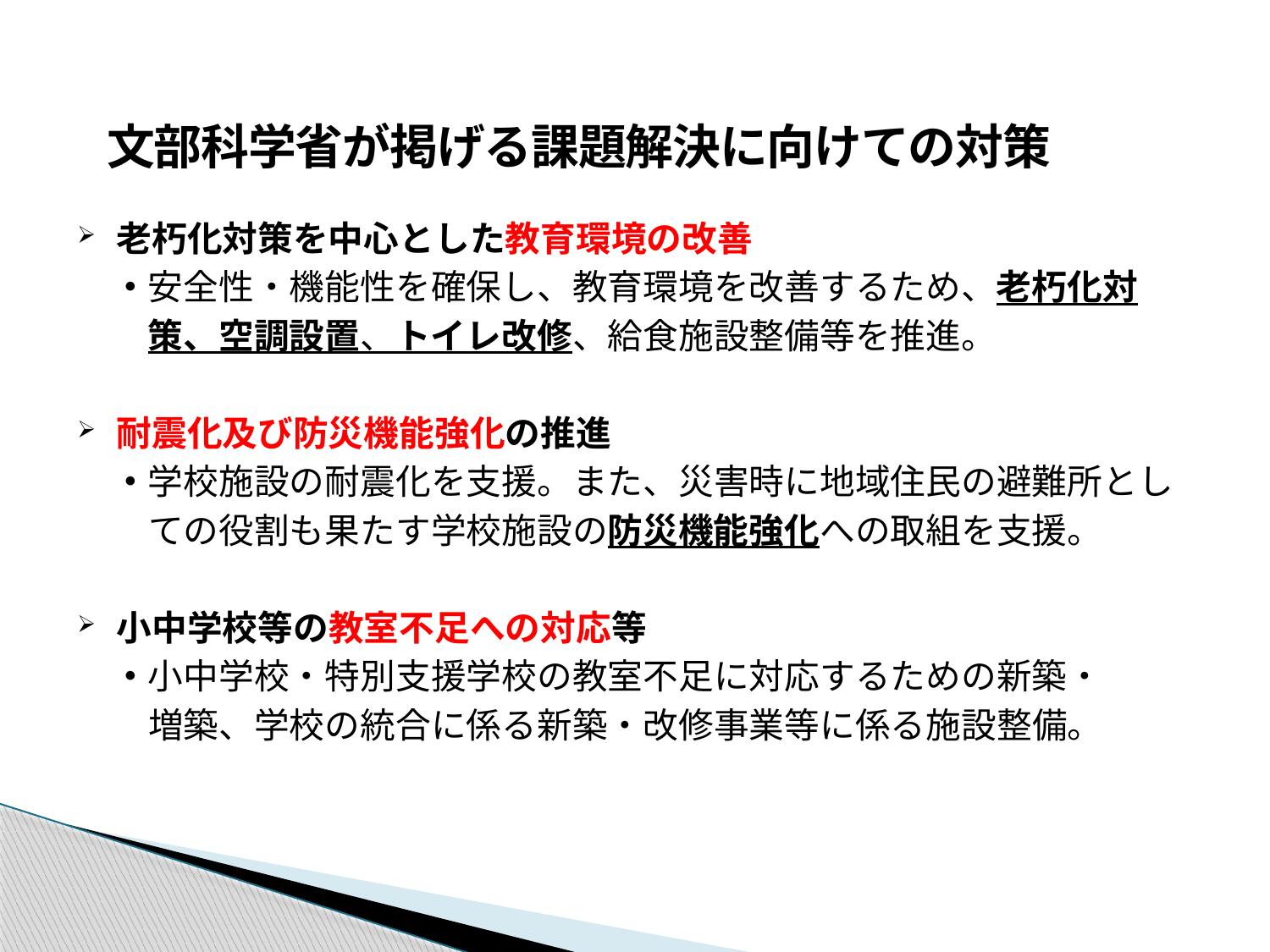

文部科学省が掲げる課題解決に向けての対策

老朽化対策を中心とした教育環境の改善
　・安全性・機能性を確保し、教育環境を改善するため、老朽化対
　　策、空調設置、トイレ改修、給食施設整備等を推進。

耐震化及び防災機能強化の推進
　・学校施設の耐震化を支援。また、災害時に地域住民の避難所とし
　　ての役割も果たす学校施設の防災機能強化への取組を支援。

小中学校等の教室不足への対応等
　・小中学校・特別支援学校の教室不足に対応するための新築・
　　増築、学校の統合に係る新築・改修事業等に係る施設整備。